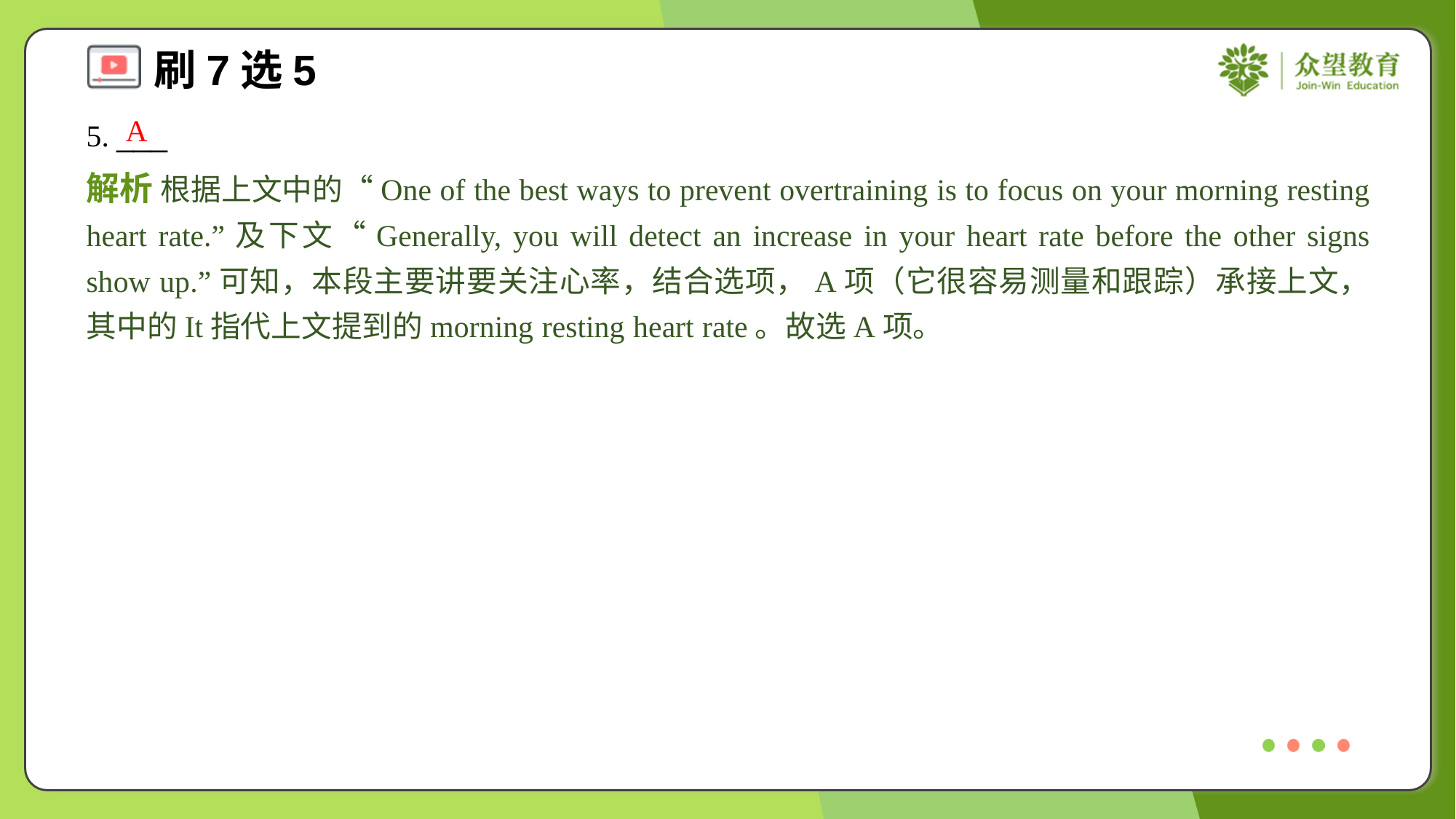

A
5. ___
解析 根据上文中的“One of the best ways to prevent overtraining is to focus on your morning resting heart rate.”及下文“Generally, you will detect an increase in your heart rate before the other signs show up.”可知，本段主要讲要关注心率，结合选项，A项（它很容易测量和跟踪）承接上文，其中的It指代上文提到的morning resting heart rate。故选A项。